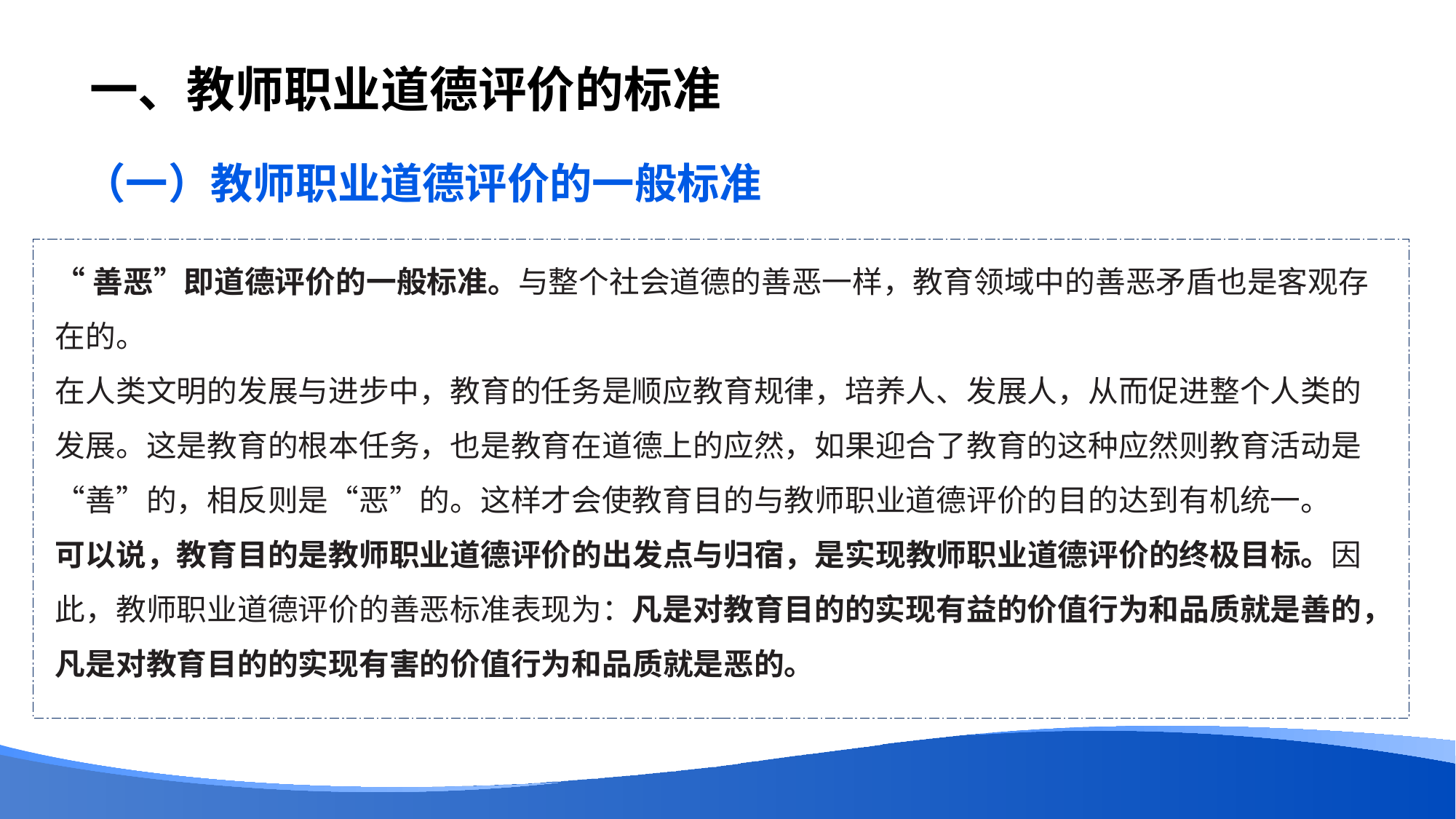

# 一、教师职业道德评价的标准
（一）教师职业道德评价的一般标准

“善恶”即道德评价的一般标准。与整个社会道德的善恶一样，教育领域中的善恶矛盾也是客观存在的。
在人类文明的发展与进步中，教育的任务是顺应教育规律，培养人、发展人，从而促进整个人类的发展。这是教育的根本任务，也是教育在道德上的应然，如果迎合了教育的这种应然则教育活动是“善”的，相反则是“恶”的。这样才会使教育目的与教师职业道德评价的目的达到有机统一。
可以说，教育目的是教师职业道德评价的出发点与归宿，是实现教师职业道德评价的终极目标。因此，教师职业道德评价的善恶标准表现为：凡是对教育目的的实现有益的价值行为和品质就是善的，凡是对教育目的的实现有害的价值行为和品质就是恶的。